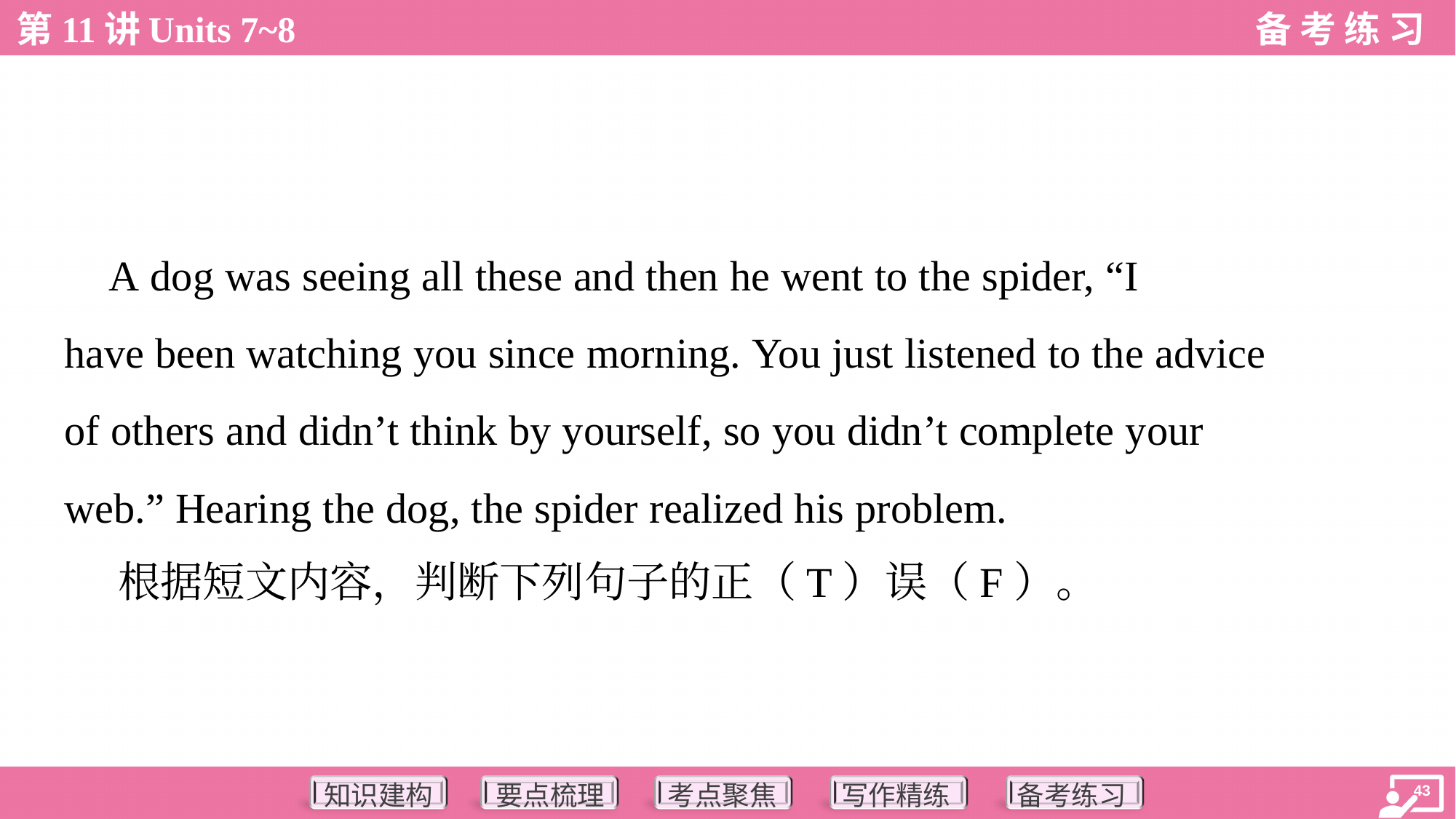

A dog was seeing all these and then he went to the spider, “I
have been watching you since morning. You just listened to the advice
of others and didn’t think by yourself, so you didn’t complete your
web.” Hearing the dog, the spider realized his problem.
    根据短文内容，判断下列句子的正（T）误（F）。